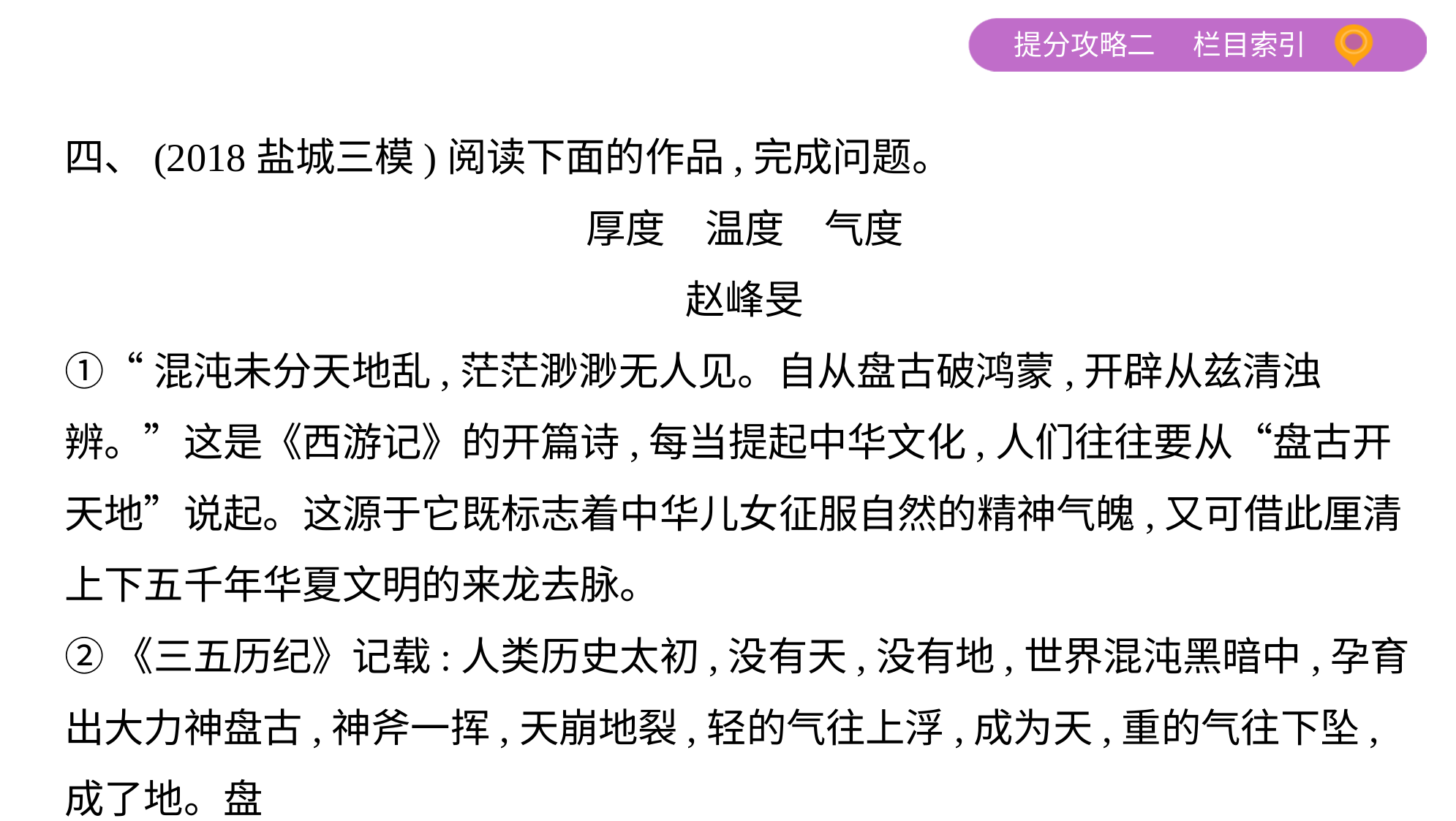

四、(2018盐城三模)阅读下面的作品,完成问题。
厚度　温度　气度
赵峰旻
①“混沌未分天地乱,茫茫渺渺无人见。自从盘古破鸿蒙,开辟从兹清浊辨。”这是《西游记》的开篇诗,每当提起中华文化,人们往往要从“盘古开天地”说起。这源于它既标志着中华儿女征服自然的精神气魄,又可借此厘清上下五千年华夏文明的来龙去脉。
②《三五历纪》记载:人类历史太初,没有天,没有地,世界混沌黑暗中,孕育出大力神盘古,神斧一挥,天崩地裂,轻的气往上浮,成为天,重的气往下坠,成了地。盘